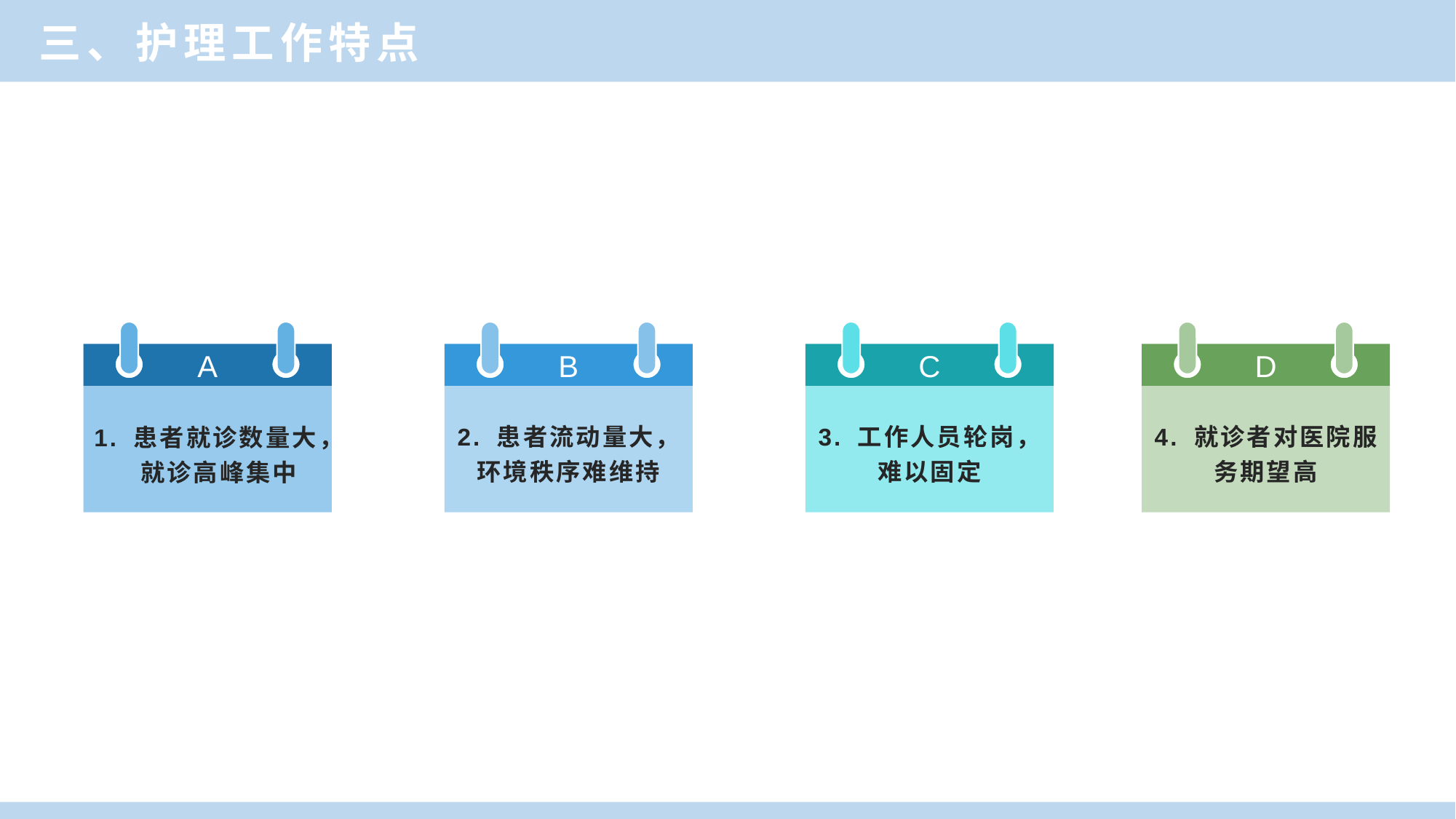

三、护理工作特点

A

1. 患者就诊数量大，
就诊高峰集中

B

2. 患者流动量大，
环境秩序难维持

C

3. 工作人员轮岗，
难以固定

D

4. 就诊者对医院服
务期望高